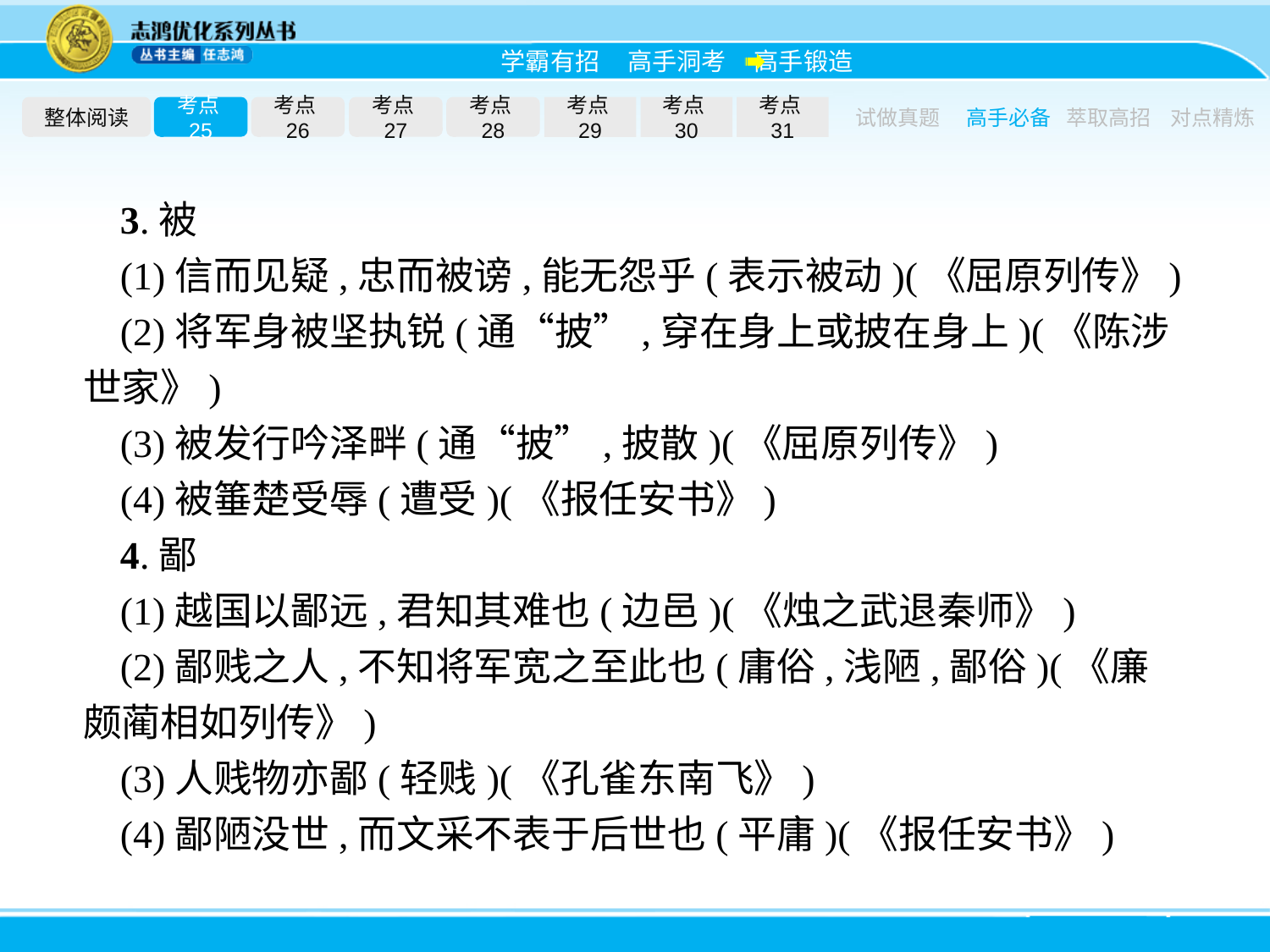

整体阅读
考点25
考点26
考点27
考点28
考点29
考点30
考点31
试做真题
高手必备
萃取高招
对点精炼
3.被
(1)信而见疑,忠而被谤,能无怨乎(表示被动)(《屈原列传》)
(2)将军身被坚执锐(通“披”,穿在身上或披在身上)(《陈涉世家》)
(3)被发行吟泽畔(通“披”,披散)(《屈原列传》)
(4)被箠楚受辱(遭受)(《报任安书》)
4.鄙
(1)越国以鄙远,君知其难也(边邑)(《烛之武退秦师》)
(2)鄙贱之人,不知将军宽之至此也(庸俗,浅陋,鄙俗)(《廉颇蔺相如列传》)
(3)人贱物亦鄙(轻贱)(《孔雀东南飞》)
(4)鄙陋没世,而文采不表于后世也(平庸)(《报任安书》)